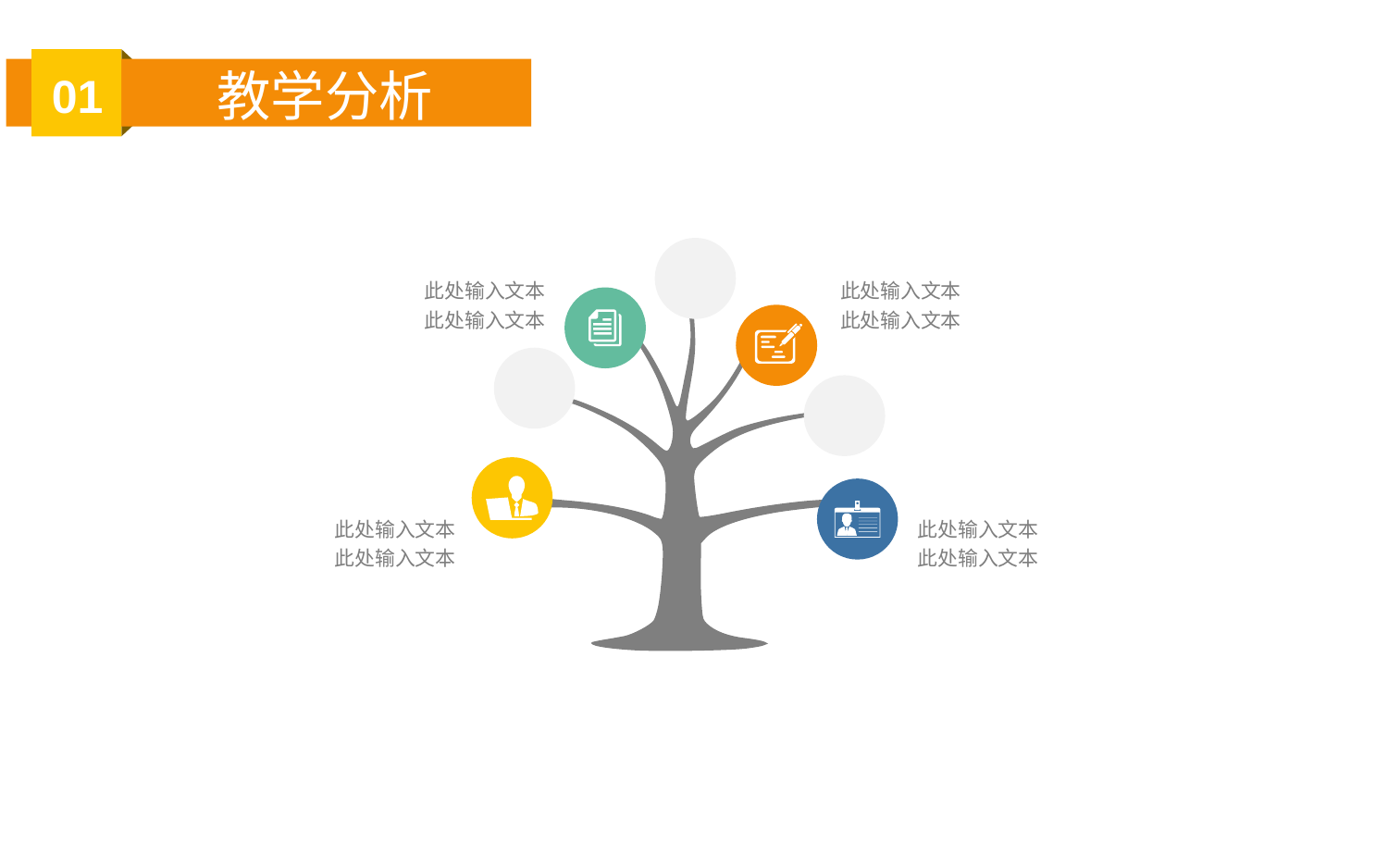

5

01
教学分析

此处输入文本
此处输入文本
此处输入文本
此处输入文本

此处输入文本
此处输入文本
此处输入文本
此处输入文本